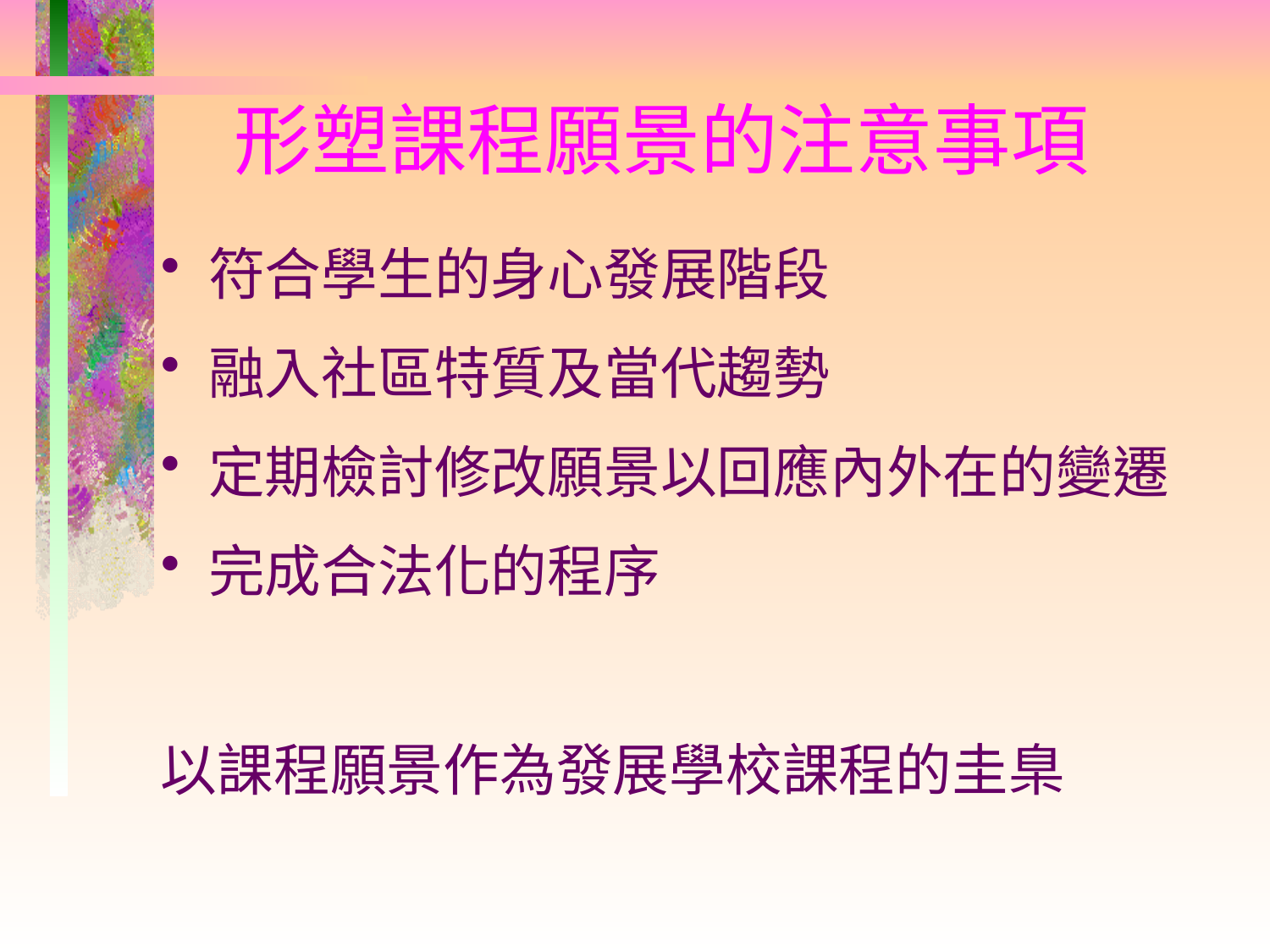

# 形塑課程願景的注意事項
符合學生的身心發展階段
融入社區特質及當代趨勢
定期檢討修改願景以回應內外在的變遷
完成合法化的程序

以課程願景作為發展學校課程的圭臬